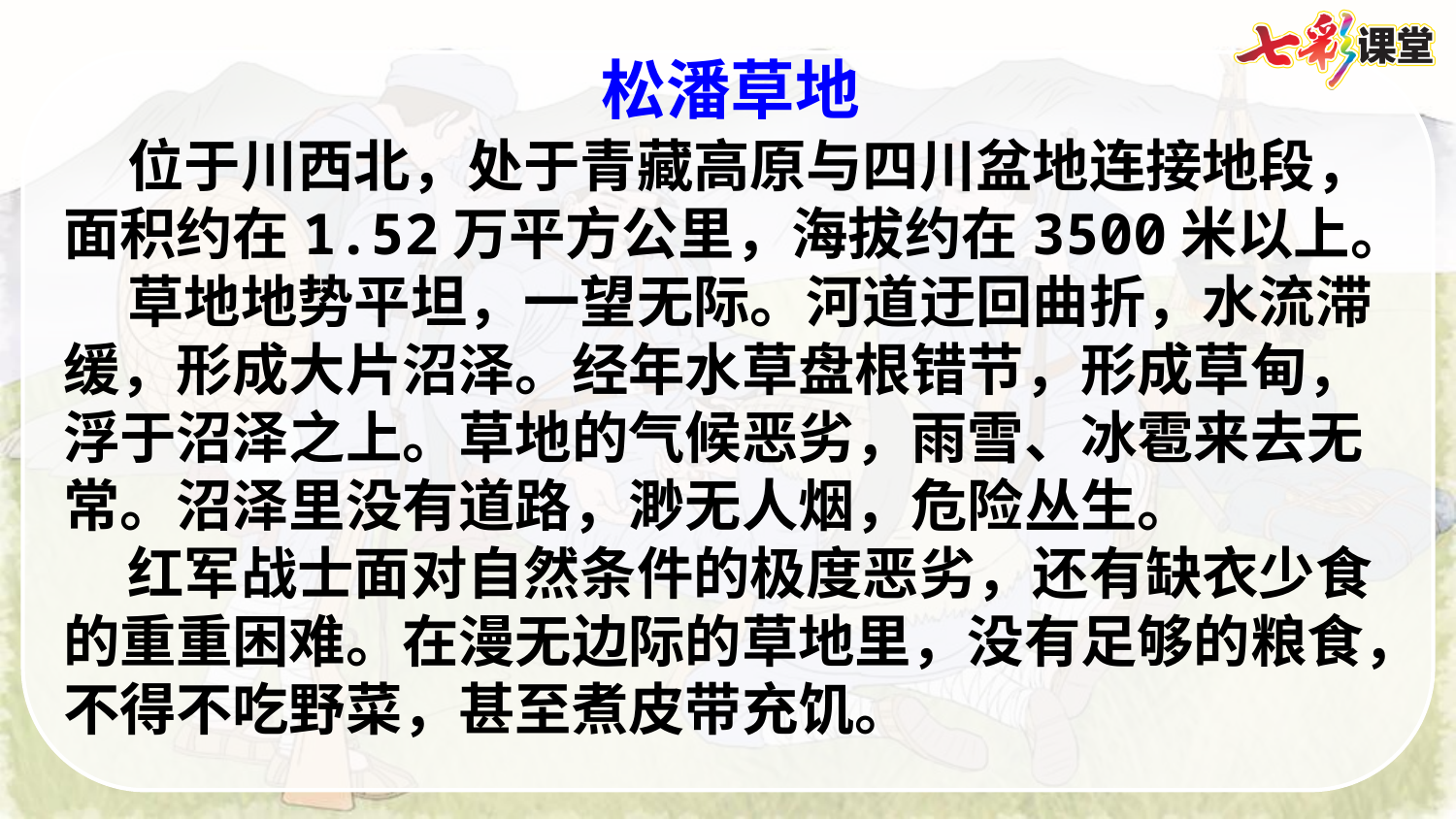

松潘草地
    位于川西北，处于青藏高原与四川盆地连接地段，面积约在1.52万平方公里，海拔约在3500米以上。
    草地地势平坦，一望无际。河道迂回曲折，水流滞缓，形成大片沼泽。经年水草盘根错节，形成草甸，浮于沼泽之上。草地的气候恶劣，雨雪、冰雹来去无常。沼泽里没有道路，渺无人烟，危险丛生。
    红军战士面对自然条件的极度恶劣，还有缺衣少食的重重困难。在漫无边际的草地里，没有足够的粮食，不得不吃野菜，甚至煮皮带充饥。